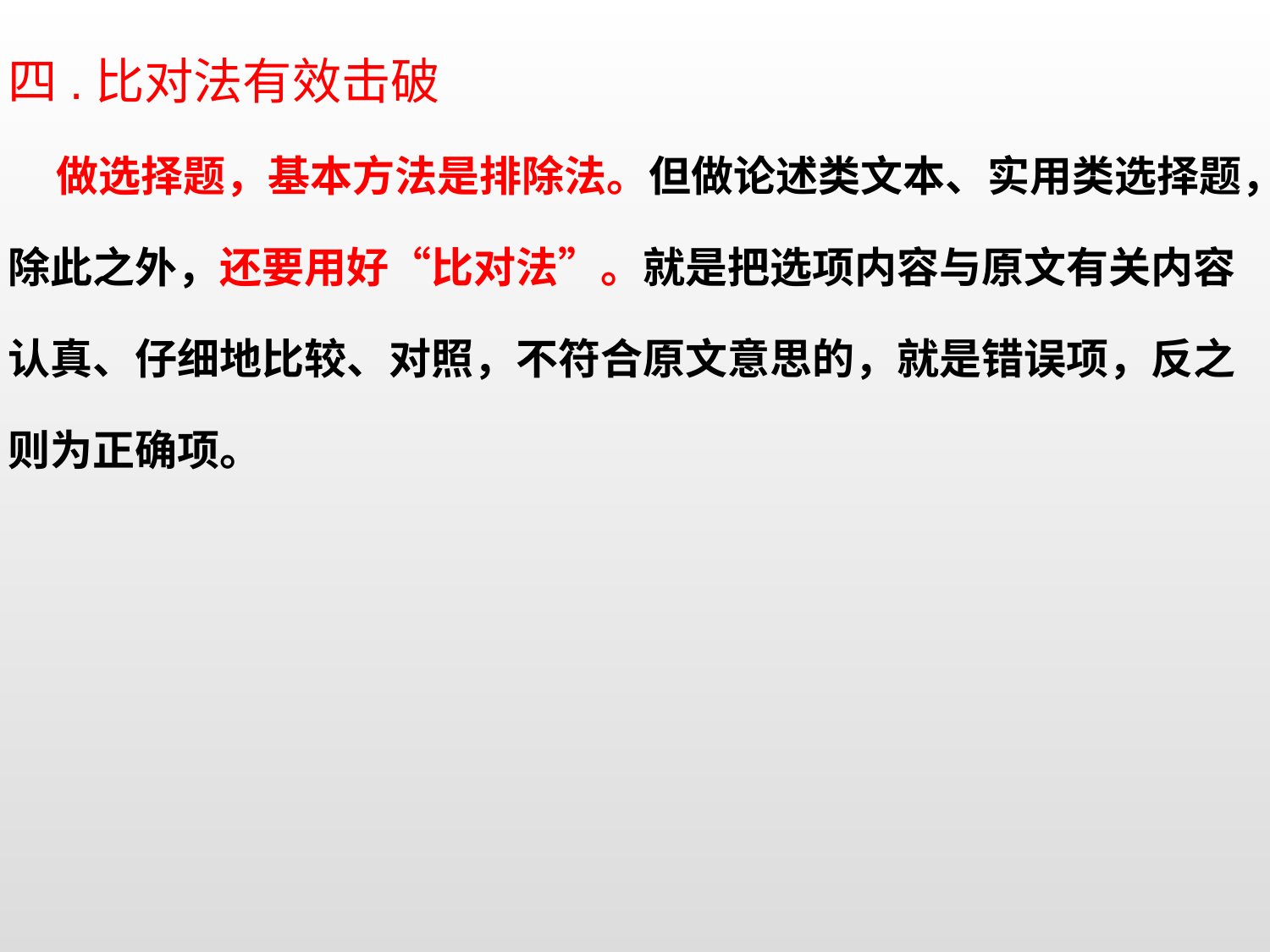

四.比对法有效击破
    做选择题，基本方法是排除法。但做论述类文本、实用类选择题，除此之外，还要用好“比对法”。就是把选项内容与原文有关内容认真、仔细地比较、对照，不符合原文意思的，就是错误项，反之则为正确项。